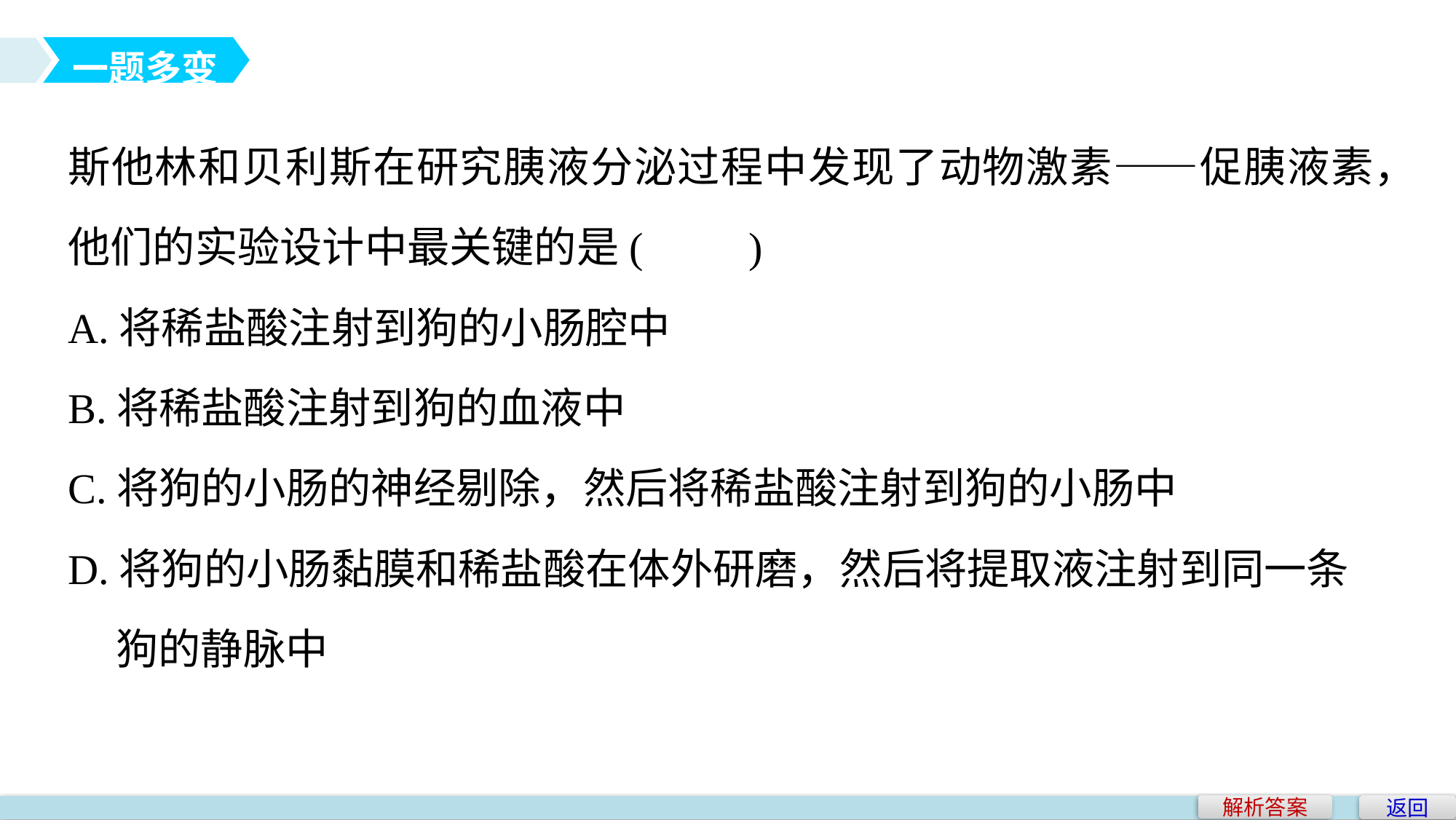

一题多变

斯他林和贝利斯在研究胰液分泌过程中发现了动物激素——促胰液素，他们的实验设计中最关键的是(　　)
A.将稀盐酸注射到狗的小肠腔中
B.将稀盐酸注射到狗的血液中
C.将狗的小肠的神经剔除，然后将稀盐酸注射到狗的小肠中
D.将狗的小肠黏膜和稀盐酸在体外研磨，然后将提取液注射到同一条
    狗的静脉中
返回
解析答案